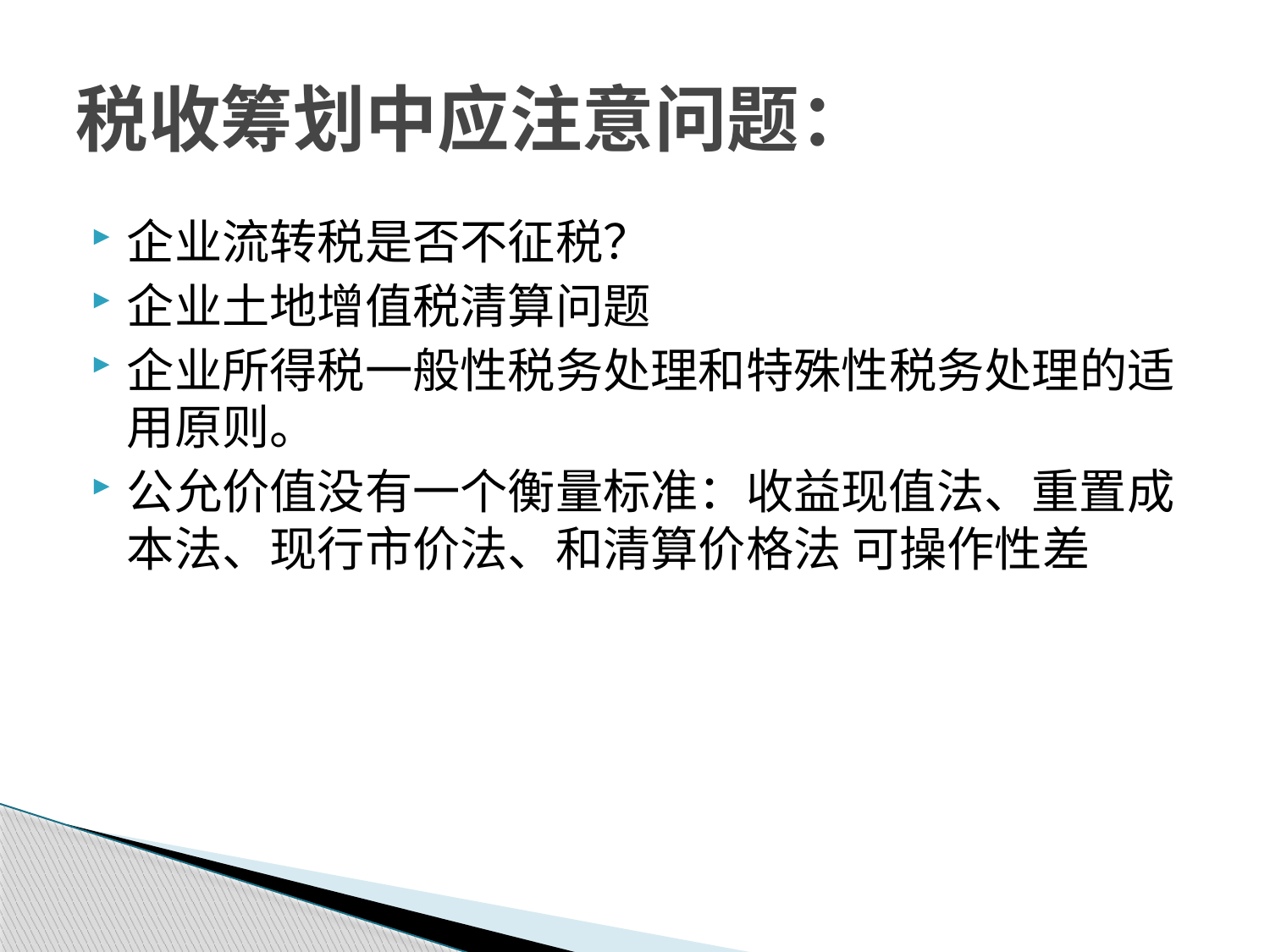

# 税收筹划中应注意问题：
企业流转税是否不征税？
企业土地增值税清算问题
企业所得税一般性税务处理和特殊性税务处理的适用原则。
公允价值没有一个衡量标准：收益现值法、重置成本法、现行市价法、和清算价格法 可操作性差